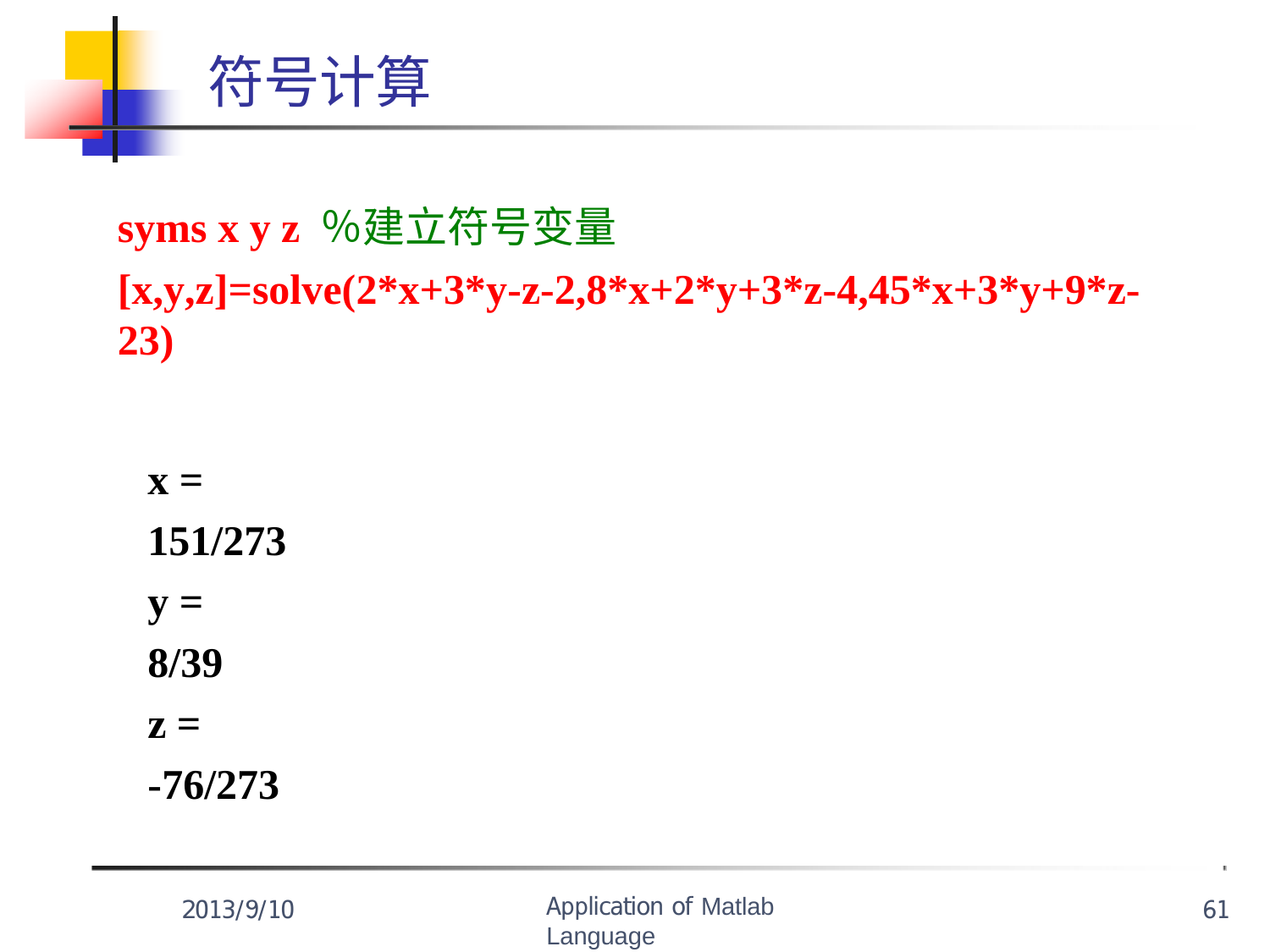

# 符号计算
syms x y z	％建立符号变量

[x,y,z]=solve(2*x+3*y-z-2,8*x+2*y+3*z-4,45*x+3*y+9*z-23)

x = 151/273

y =

8/39

z =

-76/273
Application of Matlab Language
2013/9/10
61